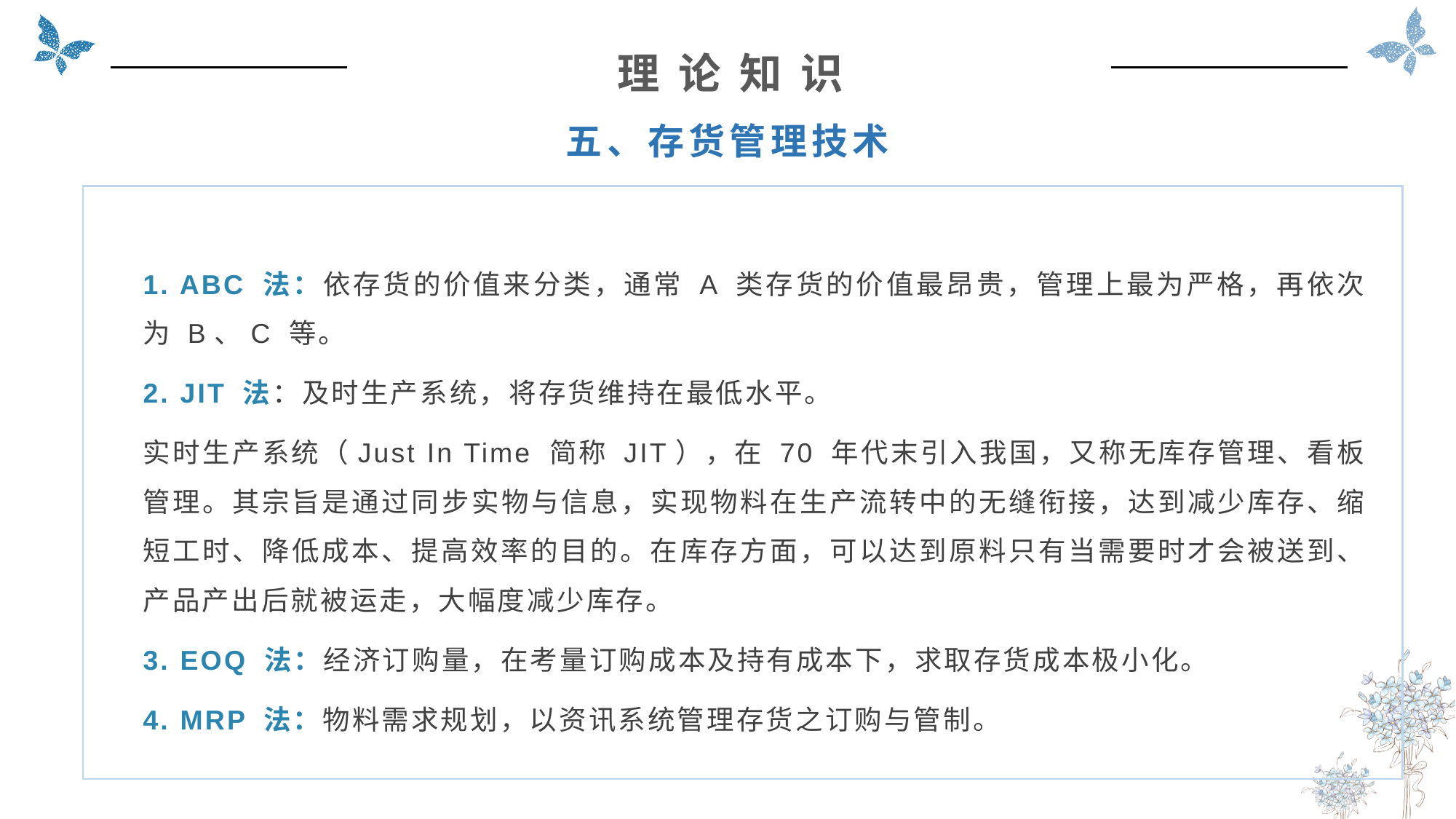

理 论 知 识
五、存货管理技术

1. ABC 法：依存货的价值来分类，通常 A 类存货的价值最昂贵，管理上最为严格，再依次为 B、C 等。
2. JIT 法：及时生产系统，将存货维持在最低水平。
实时生产系统（Just In Time 简称 JIT），在 70 年代末引入我国，又称无库存管理、看板管理。其宗旨是通过同步实物与信息，实现物料在生产流转中的无缝衔接，达到减少库存、缩短工时、降低成本、提高效率的目的。在库存方面，可以达到原料只有当需要时才会被送到、产品产出后就被运走，大幅度减少库存。
3. EOQ 法：经济订购量，在考量订购成本及持有成本下，求取存货成本极小化。
4. MRP 法：物料需求规划，以资讯系统管理存货之订购与管制。